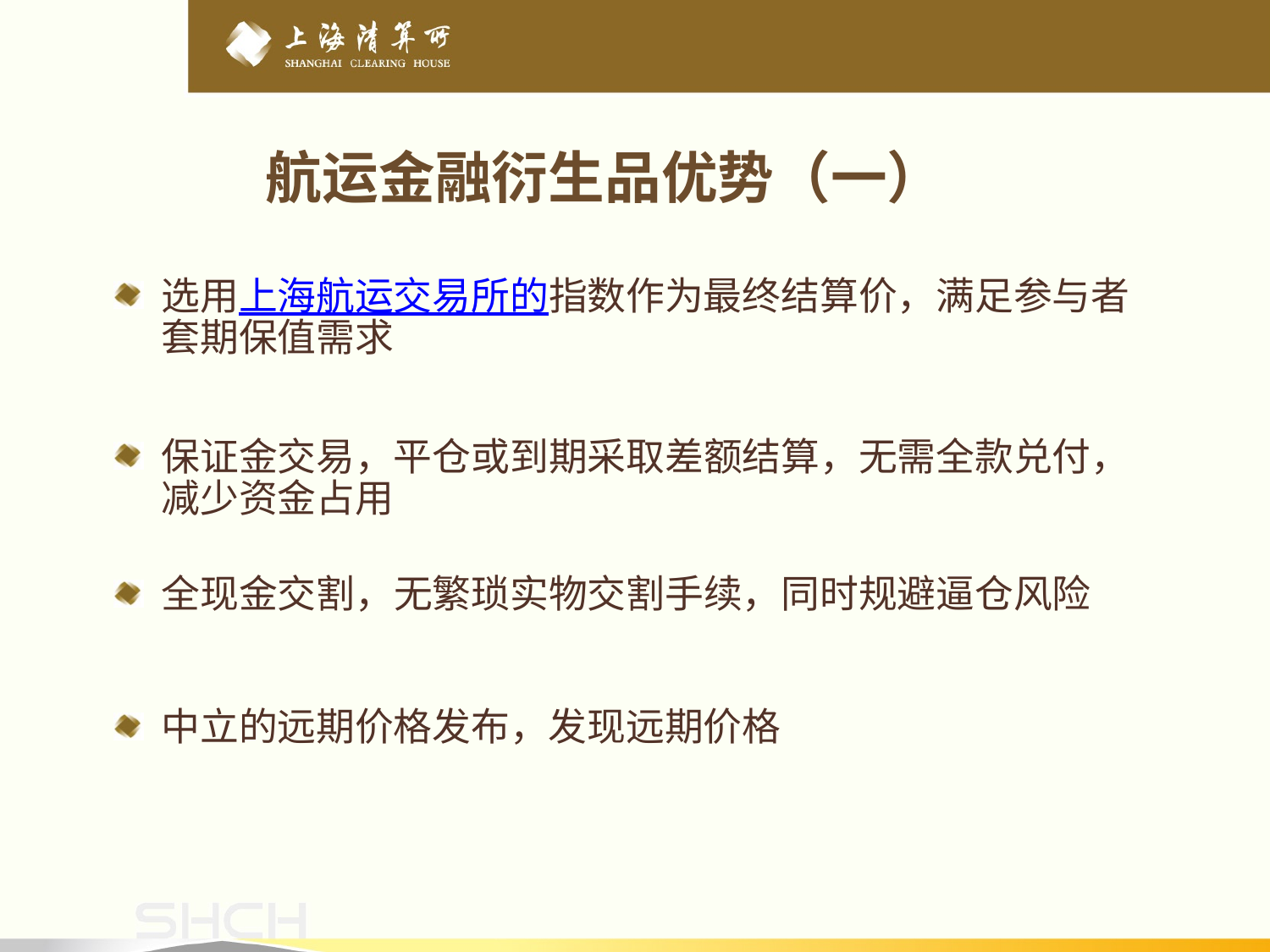

航运金融衍生品优势（一）
选用上海航运交易所的指数作为最终结算价，满足参与者套期保值需求

保证金交易，平仓或到期采取差额结算，无需全款兑付，减少资金占用

全现金交割，无繁琐实物交割手续，同时规避逼仓风险

中立的远期价格发布，发现远期价格